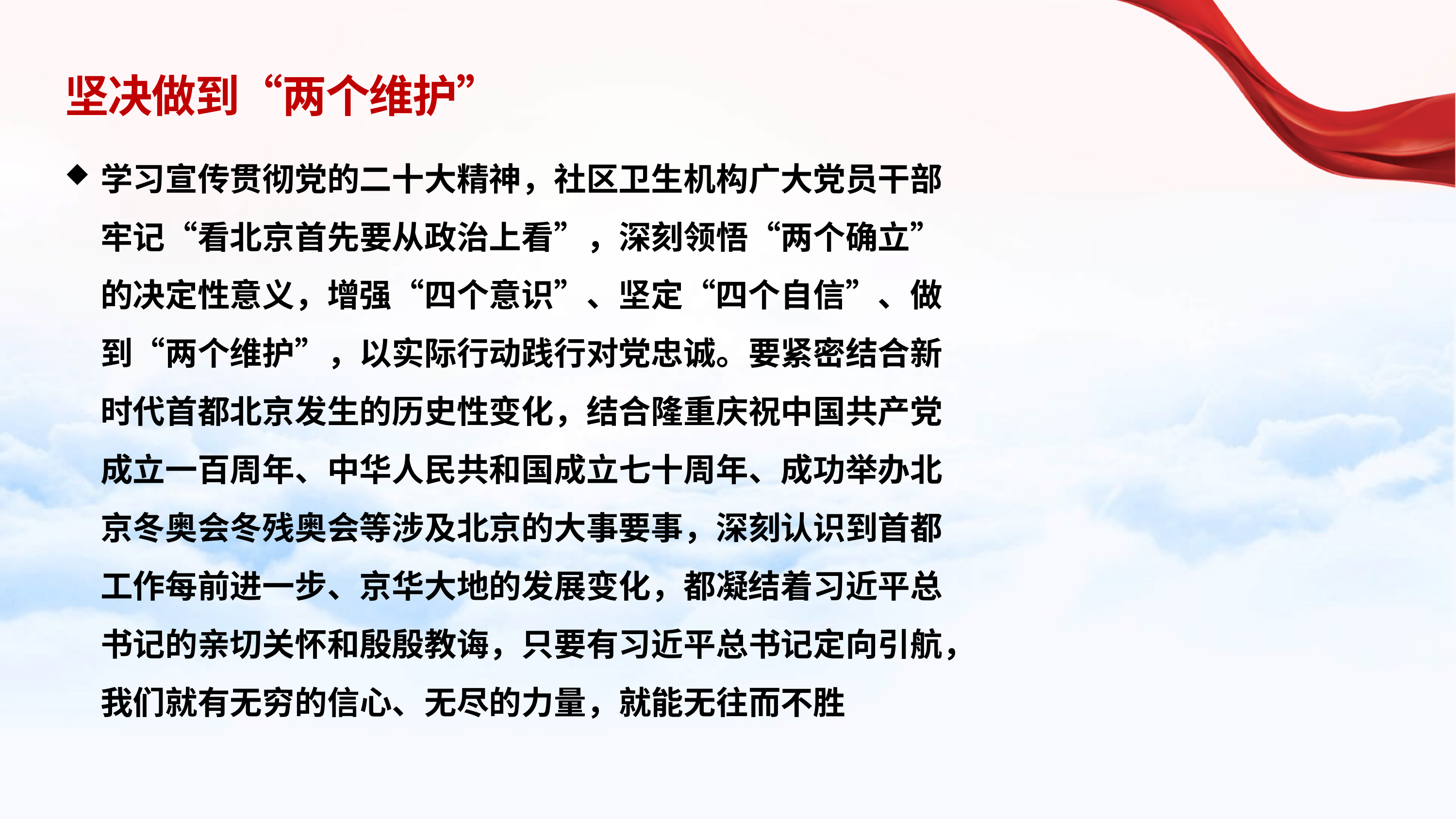

# 坚决做到“两个维护”
学习宣传贯彻党的二十大精神，社区卫生机构广大党员干部牢记“看北京首先要从政治上看”，深刻领悟“两个确立”的决定性意义，增强“四个意识”、坚定“四个自信”、做到“两个维护”，以实际行动践行对党忠诚。要紧密结合新时代首都北京发生的历史性变化，结合隆重庆祝中国共产党成立一百周年、中华人民共和国成立七十周年、成功举办北京冬奥会冬残奥会等涉及北京的大事要事，深刻认识到首都工作每前进一步、京华大地的发展变化，都凝结着习近平总书记的亲切关怀和殷殷教诲，只要有习近平总书记定向引航，我们就有无穷的信心、无尽的力量，就能无往而不胜